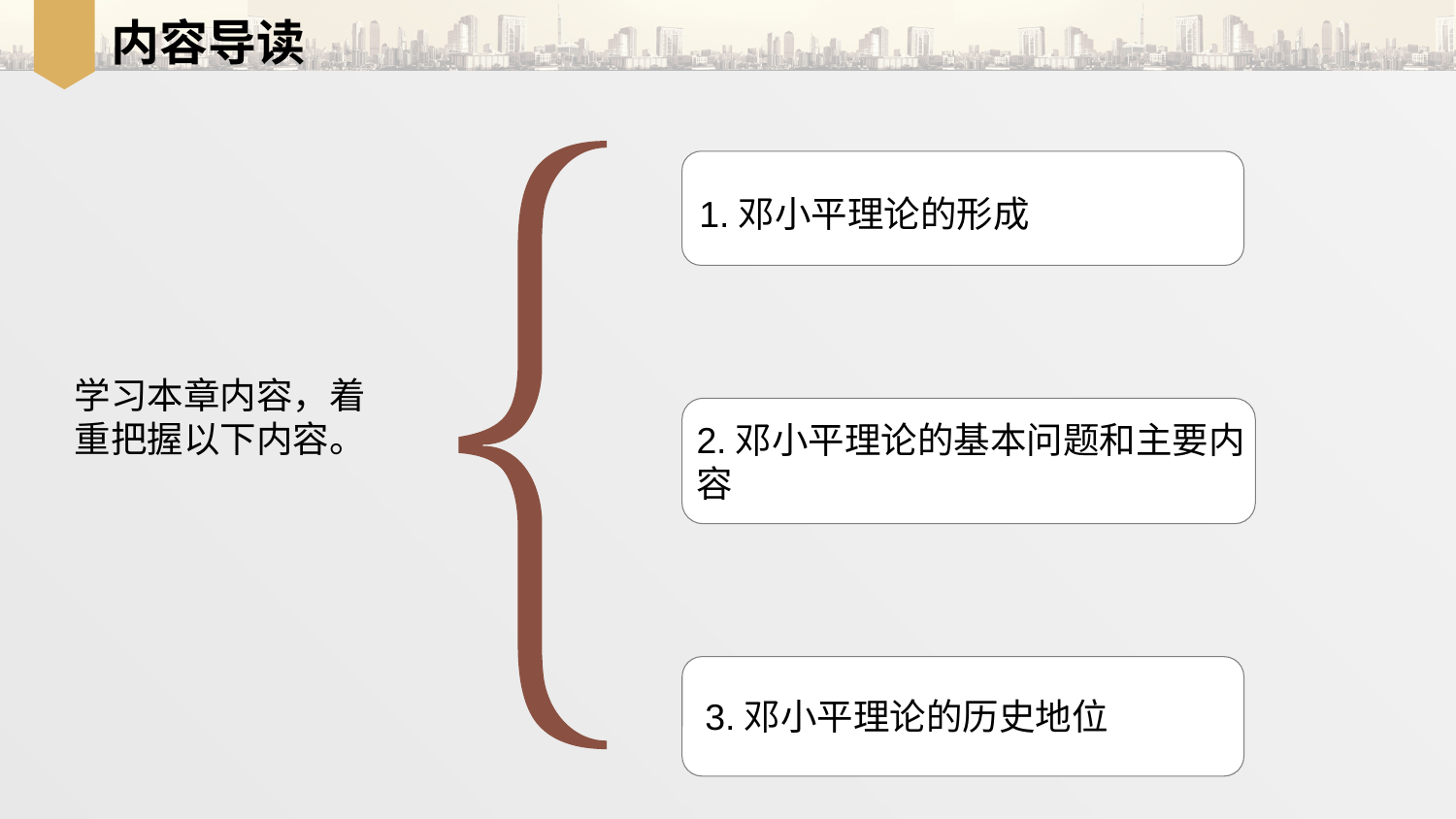

# 内容导读

1.邓小平理论的形成
学习本章内容，着
重把握以下内容。

2.邓小平理论的基本问题和主要内容

3.邓小平理论的历史地位